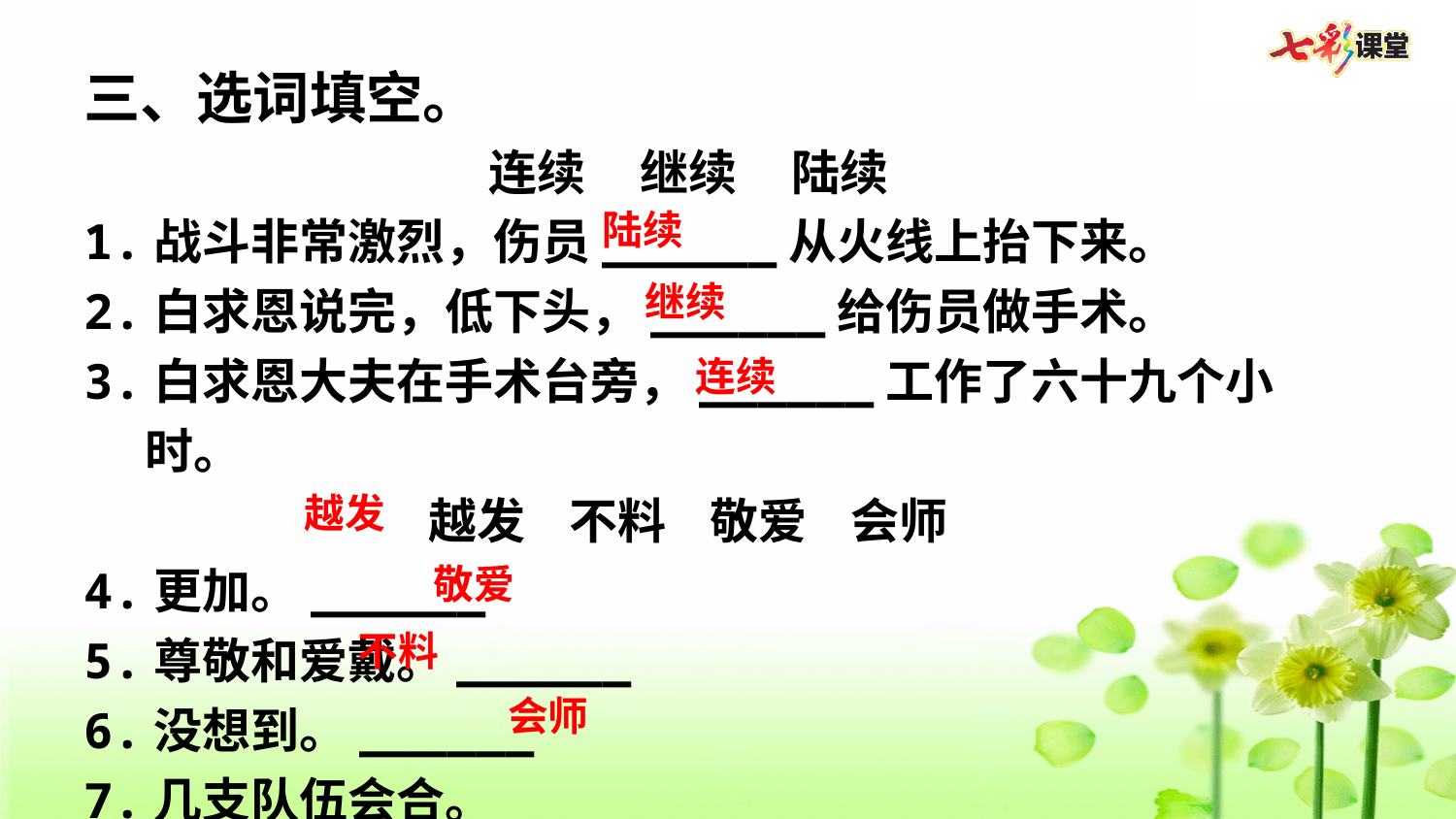

三、选词填空。
连续     继续     陆续
1.战斗非常激烈，伤员______从火线上抬下来。
2.白求恩说完，低下头，______给伤员做手术。
3.白求恩大夫在手术台旁，______工作了六十九个小时。
越发    不料    敬爱    会师
4.更加。______
5.尊敬和爱戴。______
6.没想到。______
7.几支队伍会合。______
陆续
继续
连续
越发
敬爱
不料
会师